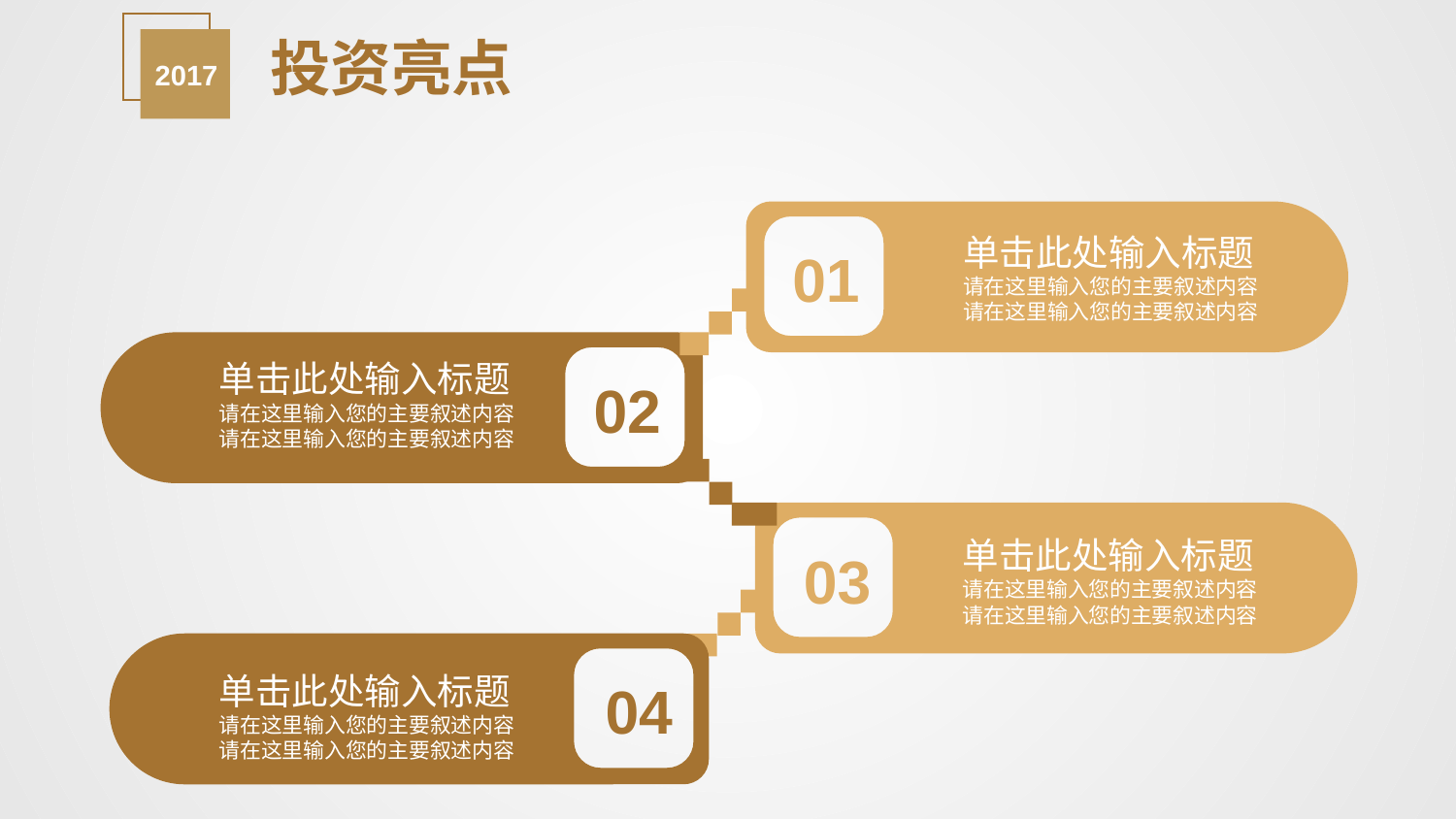

2017
投资亮点

单击此处输入标题
请在这里输入您的主要叙述内容
请在这里输入您的主要叙述内容

 01

单击此处输入标题
请在这里输入您的主要叙述内容
请在这里输入您的主要叙述内容

 02

单击此处输入标题
请在这里输入您的主要叙述内容
请在这里输入您的主要叙述内容

 03

单击此处输入标题
请在这里输入您的主要叙述内容
请在这里输入您的主要叙述内容

 04